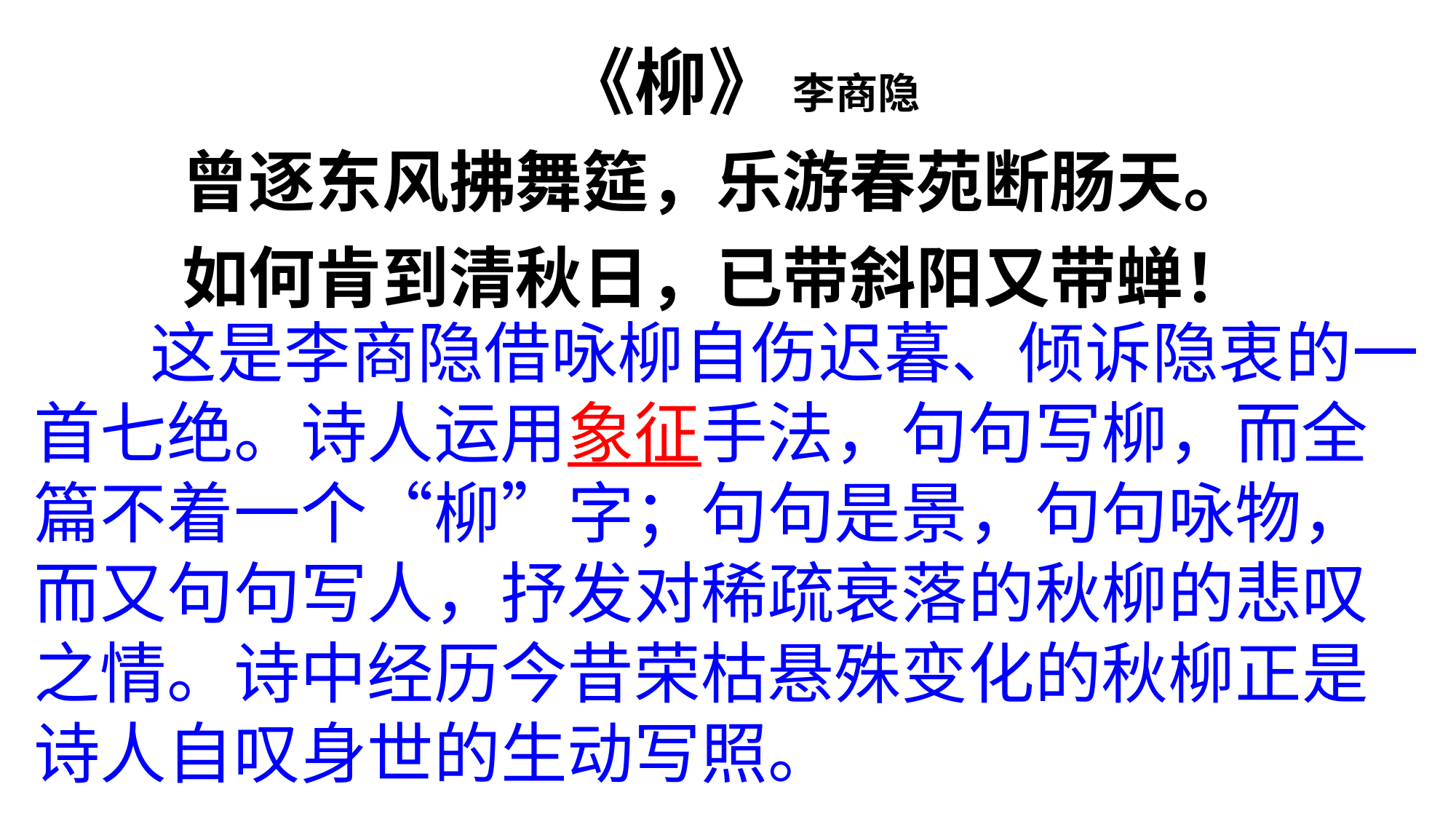

《柳》 李商隐
曾逐东风拂舞筵，乐游春苑断肠天。
如何肯到清秋日，已带斜阳又带蝉！
    　这是李商隐借咏柳自伤迟暮、倾诉隐衷的一首七绝。诗人运用象征手法，句句写柳，而全篇不着一个“柳”字；句句是景，句句咏物，而又句句写人，抒发对稀疏衰落的秋柳的悲叹之情。诗中经历今昔荣枯悬殊变化的秋柳正是诗人自叹身世的生动写照。